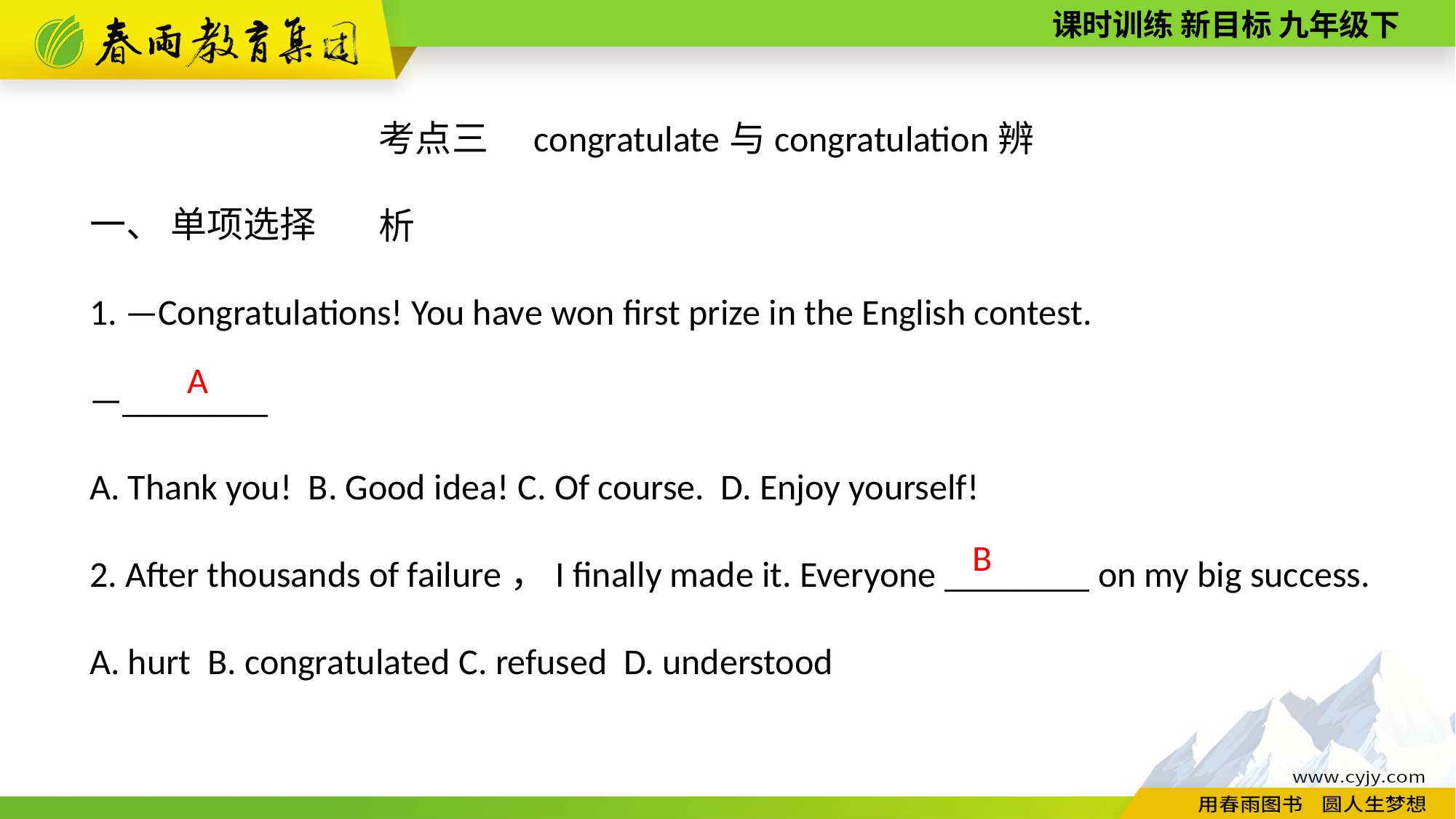

考点三　congratulate与congratulation辨析
一、 单项选择
1. —Congratulations! You have won first prize in the English contest.
—________
A. Thank you!  B. Good idea!  C. Of course.  D. Enjoy yourself!
2. After thousands of failure，I finally made it. Everyone ________ on my big success.
A. hurt  B. congratulated  C. refused  D. understood
A
B